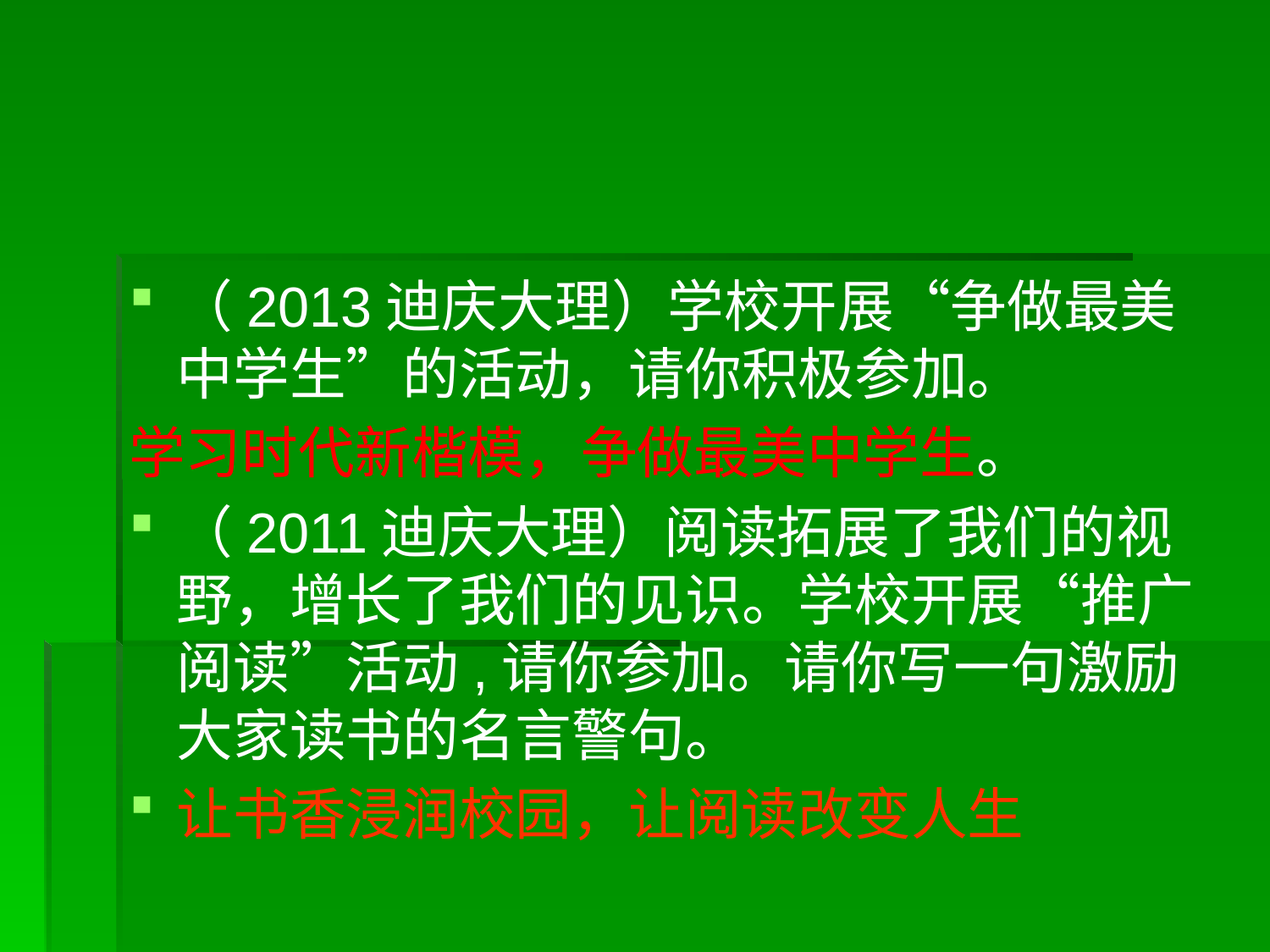

#
（2013迪庆大理）学校开展“争做最美中学生”的活动，请你积极参加。
学习时代新楷模，争做最美中学生。
（2011迪庆大理）阅读拓展了我们的视野，增长了我们的见识。学校开展“推广阅读”活动,请你参加。请你写一句激励大家读书的名言警句。
让书香浸润校园，让阅读改变人生